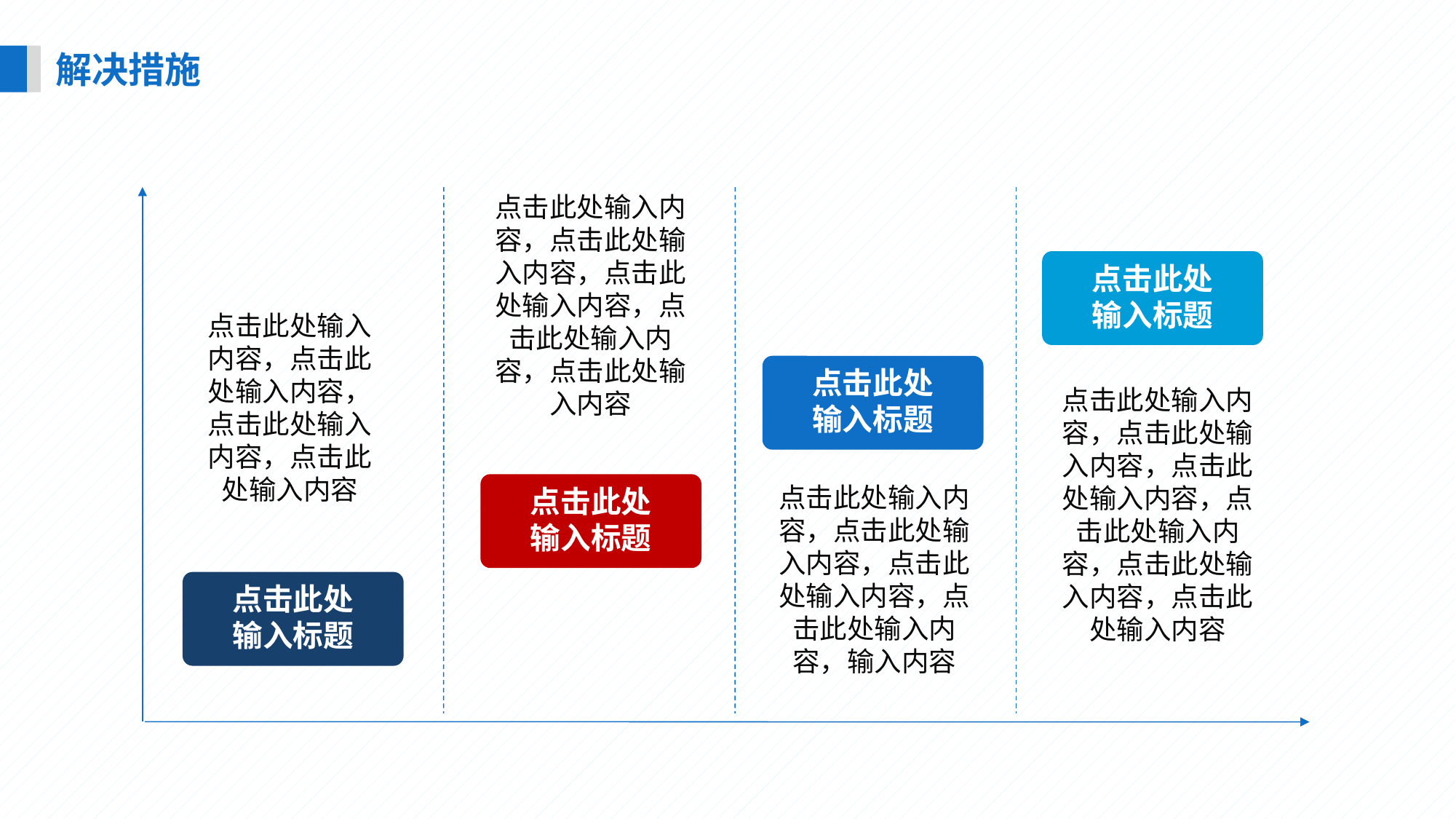

解决措施

点击此处输入内容，点击此处输入内容，点击此处输入内容，点击此处输入内容，点击此处输入内容
点击此处
输入标题
点击此处输入内容，点击此处输入内容，点击此处输入内容，点击此处输入内容
点击此处
输入标题
点击此处输入内容，点击此处输入内容，点击此处输入内容，点击此处输入内容，点击此处输入内容，点击此处输入内容
点击此处
输入标题
点击此处输入内容，点击此处输入内容，点击此处输入内容，点击此处输入内容，输入内容
点击此处
输入标题